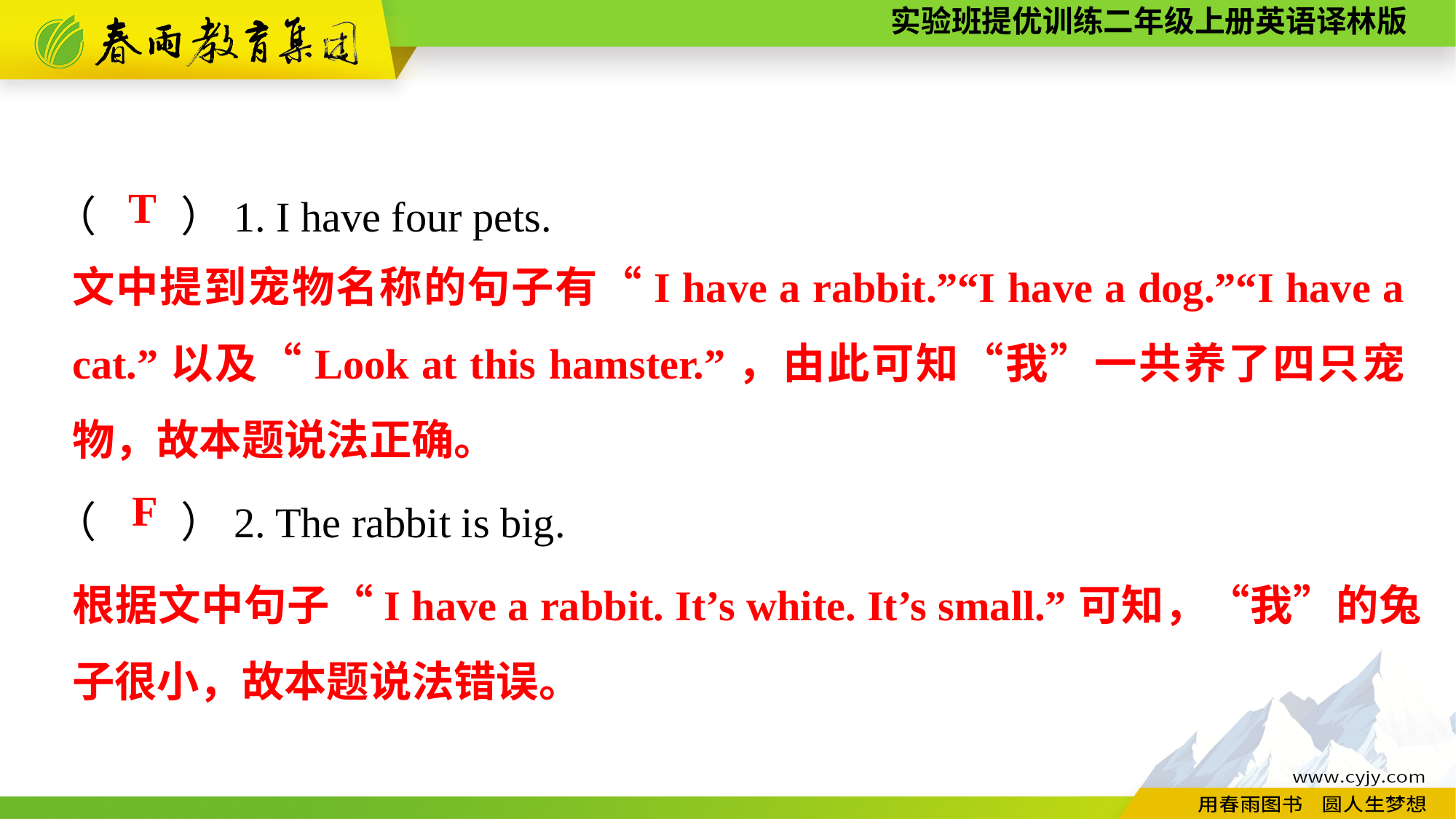

（　　）1. I have four pets.

（　　）2. The rabbit is big.
T
文中提到宠物名称的句子有“I have a rabbit.”“I have a dog.”“I have a cat.”以及“Look at this hamster.”，由此可知“我”一共养了四只宠物，故本题说法正确。
F
根据文中句子“I have a rabbit. It’s white. It’s small.”可知，“我”的兔子很小，故本题说法错误。